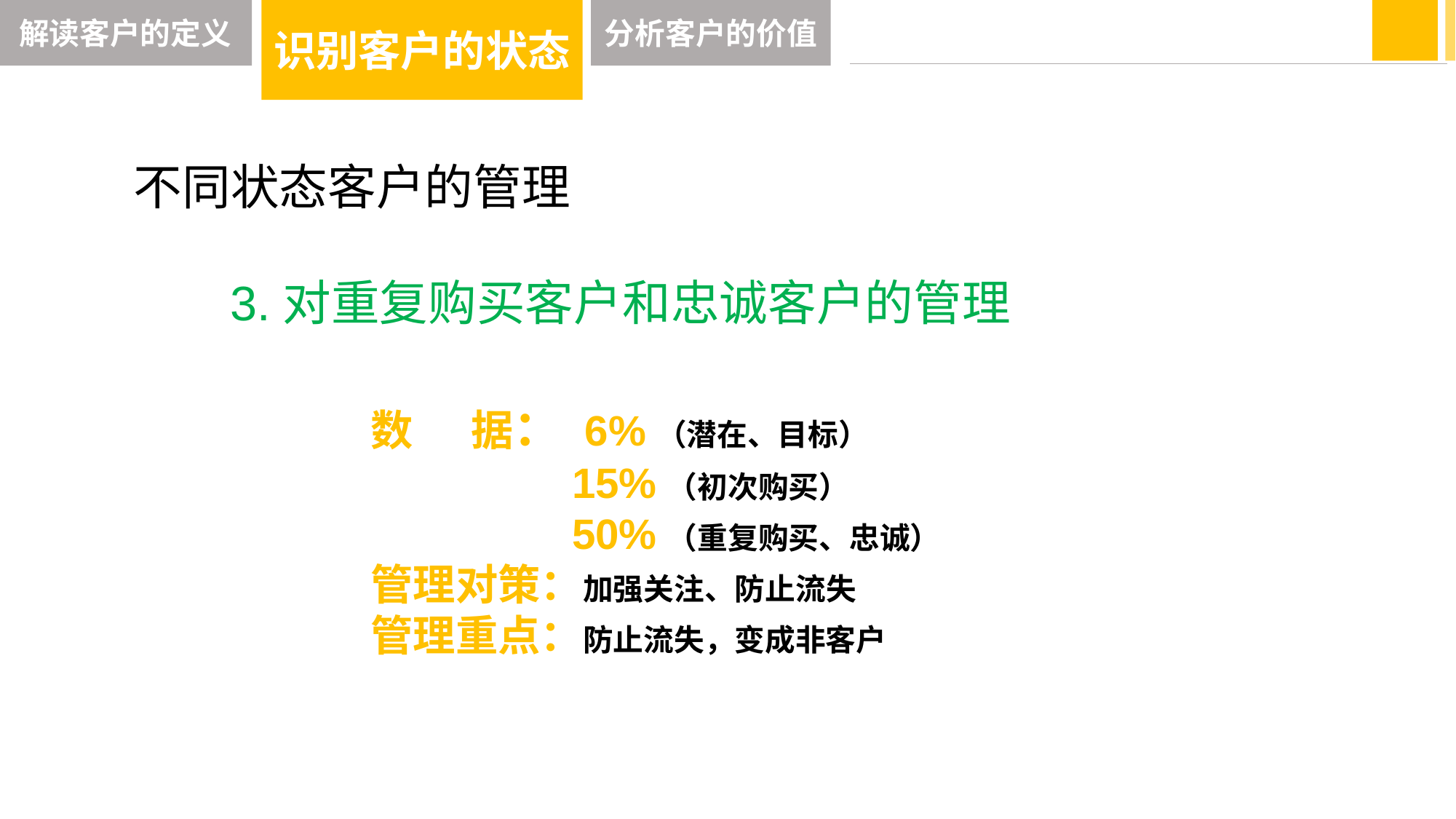

解读客户的定义
识别客户的状态
分析客户的价值

不同状态客户的管理
3.对重复购买客户和忠诚客户的管理

数      据： 6%（潜在、目标）
                 15%（初次购买）
                 50%（重复购买、忠诚）
管理对策：加强关注、防止流失
管理重点：防止流失，变成非客户